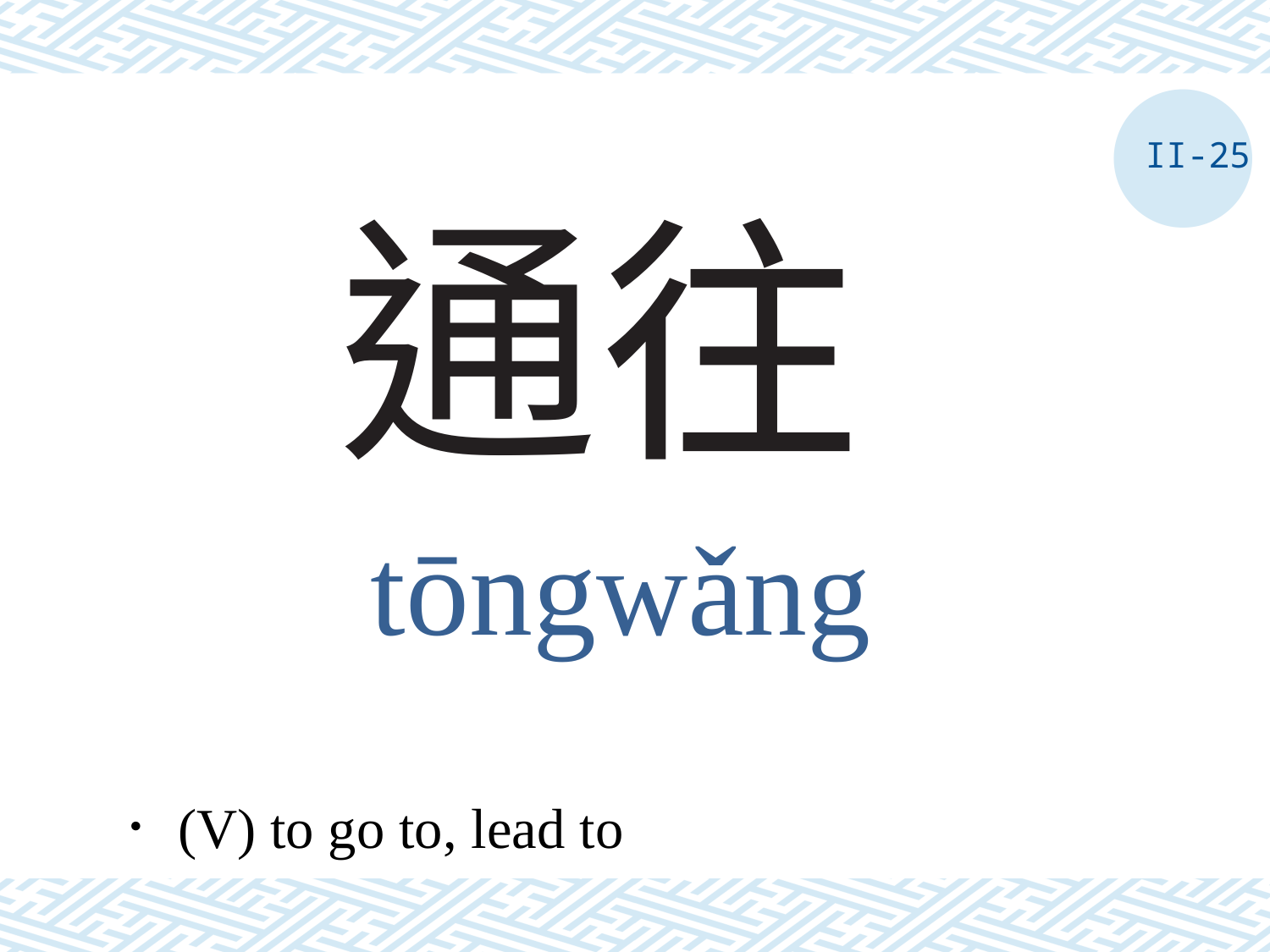

II-25

# 通往
tōngwǎng
．(V) to go to, lead to